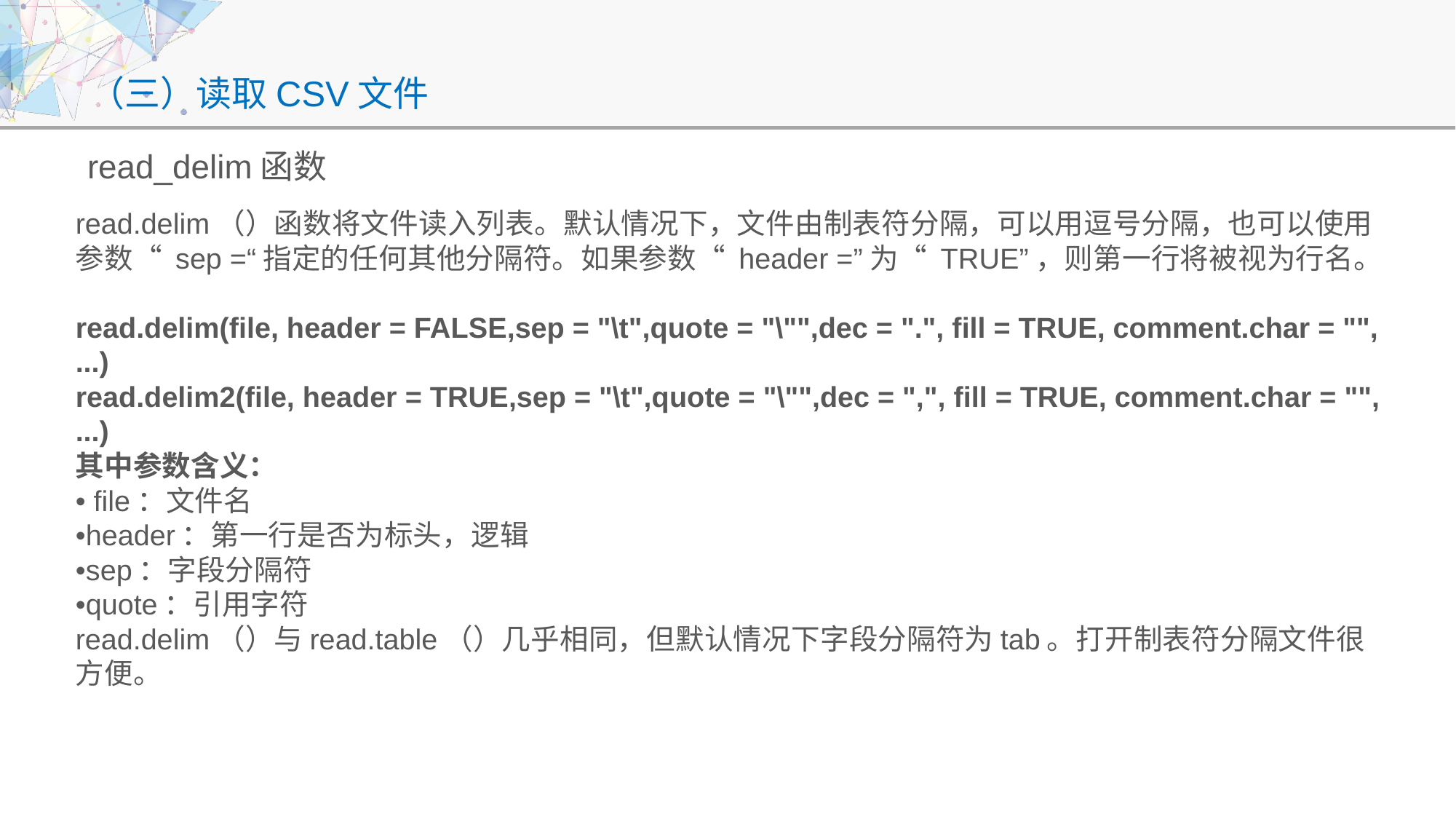

# （三）读取CSV文件
read_delim函数
read.delim（）函数将文件读入列表。默认情况下，文件由制表符分隔，可以用逗号分隔，也可以使用参数“ sep =“指定的任何其他分隔符。如果参数“ header =”为“ TRUE”，则第一行将被视为行名。
read.delim(file, header = FALSE,sep = "\t",quote = "\"",dec = ".", fill = TRUE, comment.char = "", ...)
read.delim2(file, header = TRUE,sep = "\t",quote = "\"",dec = ",", fill = TRUE, comment.char = "", ...)
其中参数含义：
• file：文件名
•header：第一行是否为标头，逻辑
•sep：字段分隔符
•quote：引用字符
read.delim（）与read.table（）几乎相同，但默认情况下字段分隔符为tab。打开制表符分隔文件很方便。